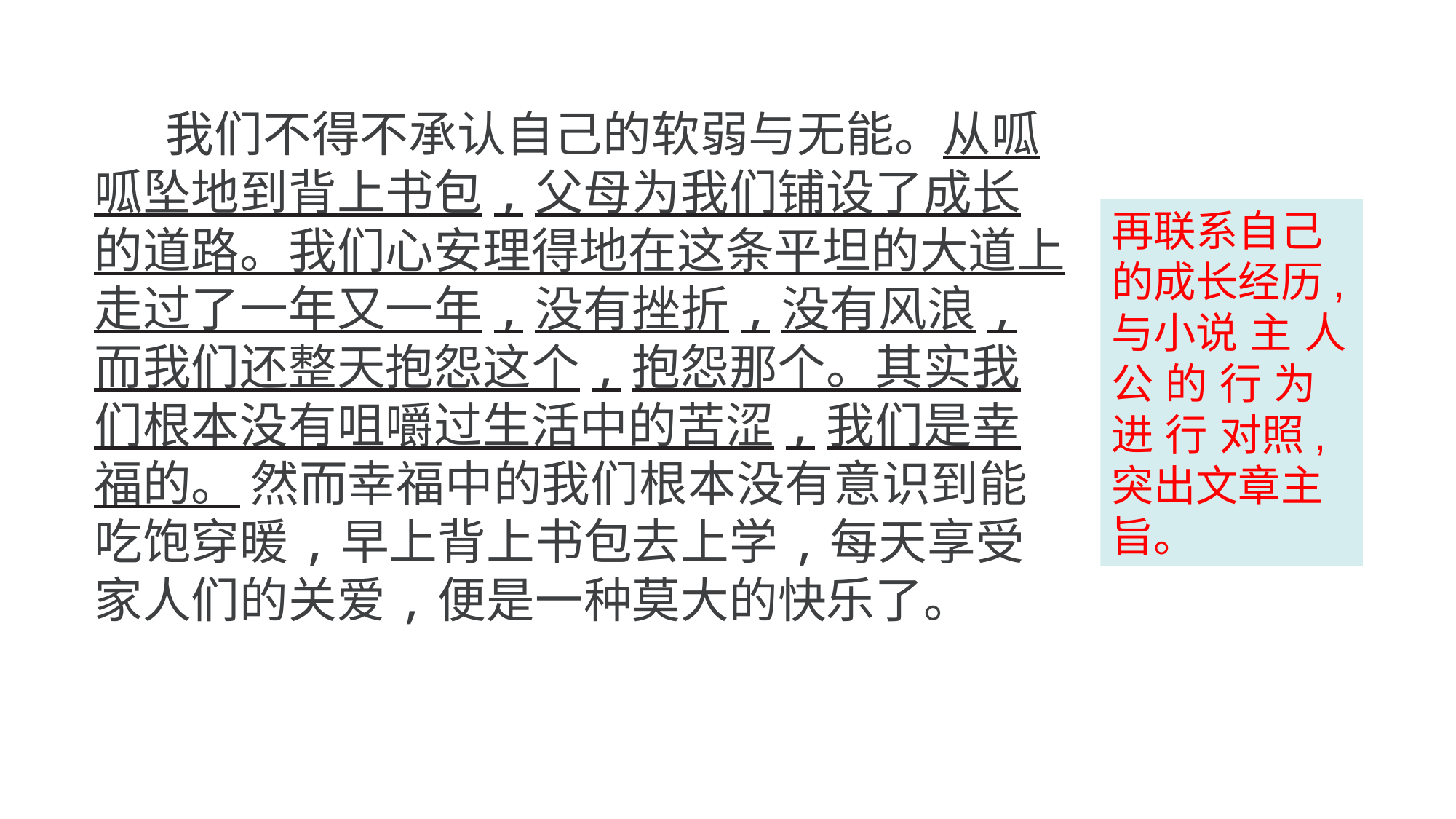

我们不得不承认自己的软弱与无能。从呱呱坠地到背上书包,父母为我们铺设了成长的道路。我们心安理得地在这条平坦的大道上走过了一年又一年,没有挫折,没有风浪,而我们还整天抱怨这个,抱怨那个。其实我们根本没有咀嚼过生活中的苦涩,我们是幸福的。 然而幸福中的我们根本没有意识到能吃饱穿暖,早上背上书包去上学,每天享受家人们的关爱,便是一种莫大的快乐了。

再联系自己的成长经历, 与小说 主 人 公 的 行 为 进 行 对照,突出文章主旨。